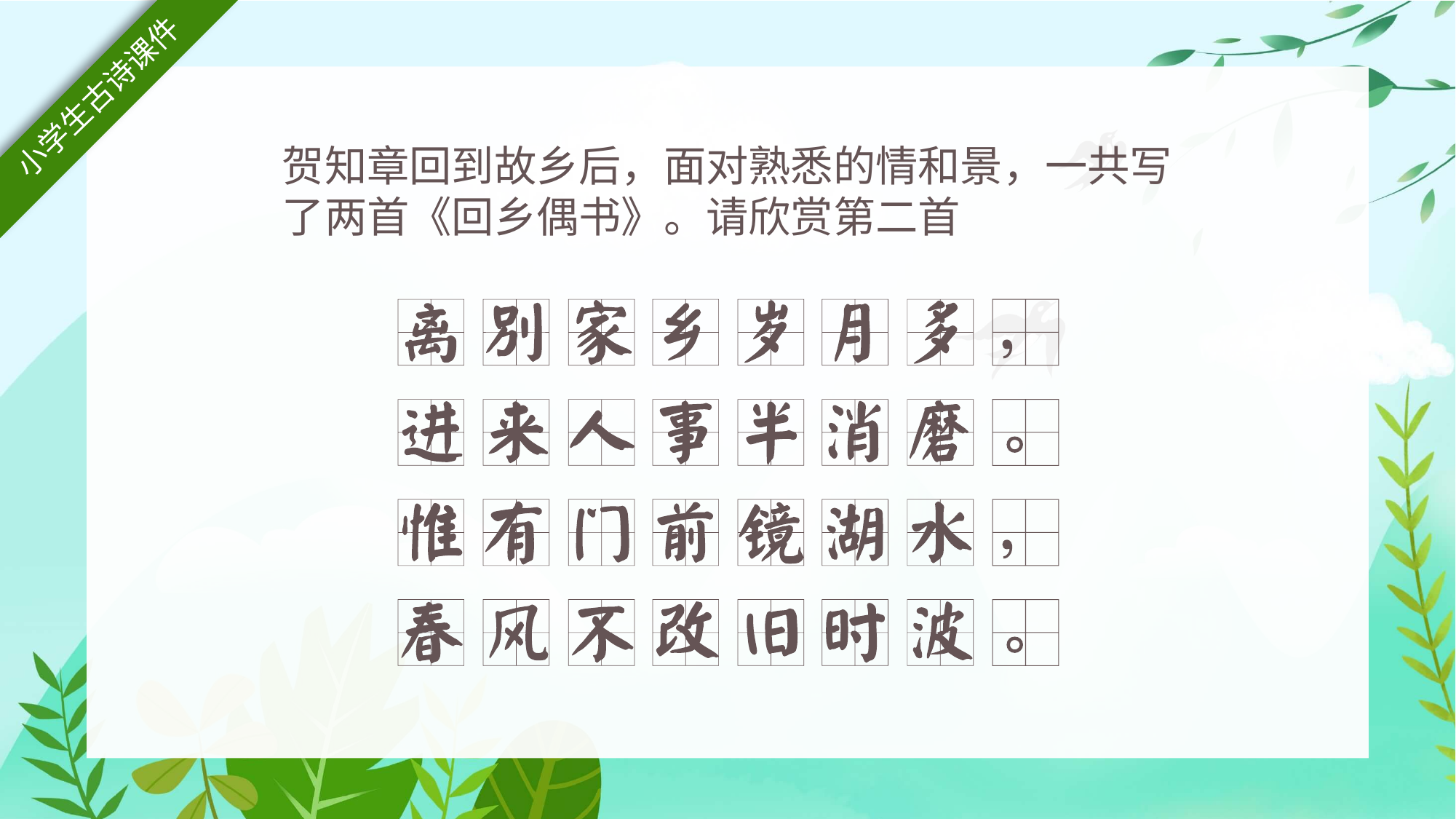

贺知章回到故乡后，面对熟悉的情和景，一共写了两首《回乡偶书》。请欣赏第二首